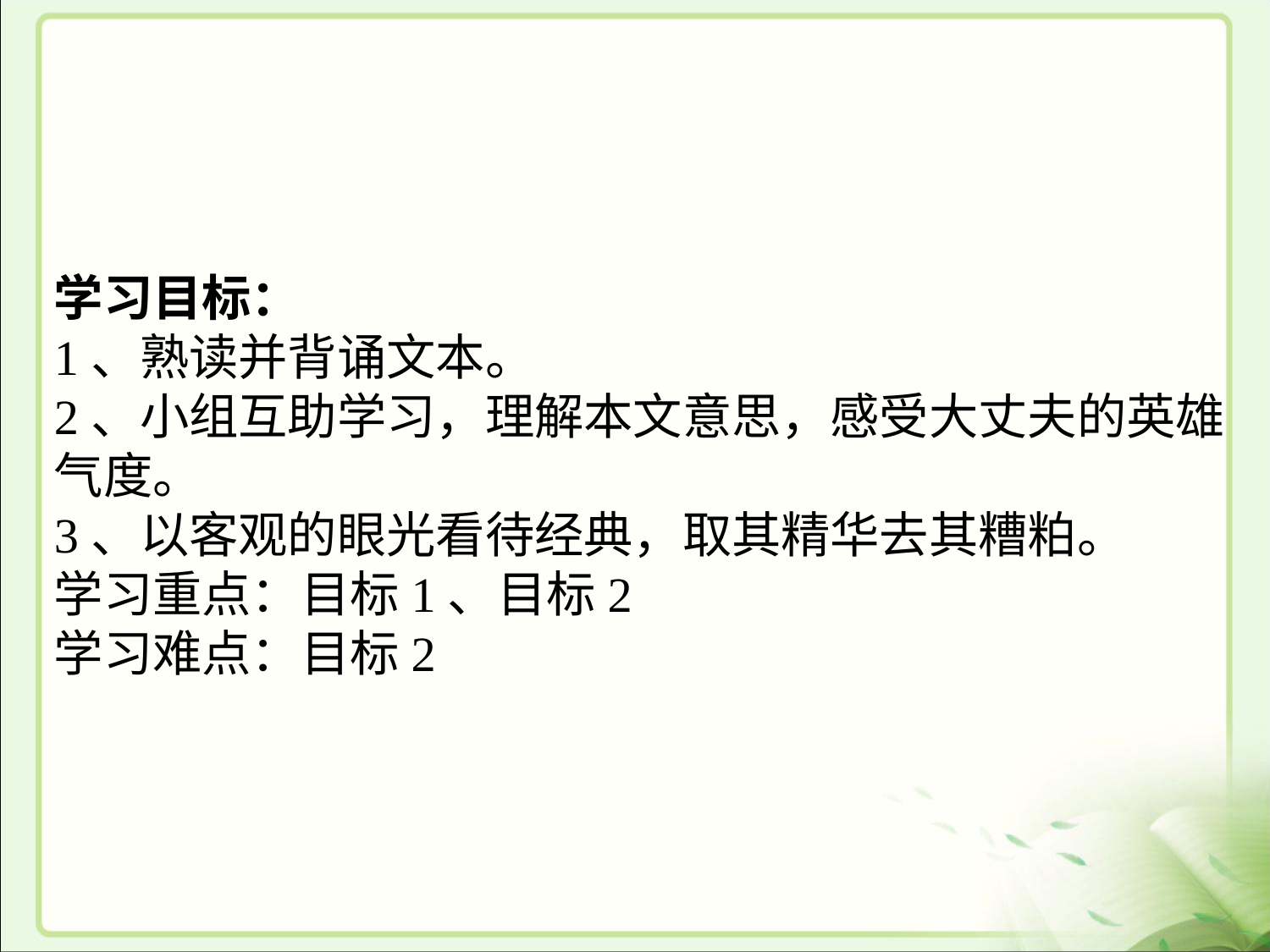

学习目标：
1、熟读并背诵文本。
2、小组互助学习，理解本文意思，感受大丈夫的英雄气度。
3、以客观的眼光看待经典，取其精华去其糟粕。
学习重点：目标1、目标2
学习难点：目标2